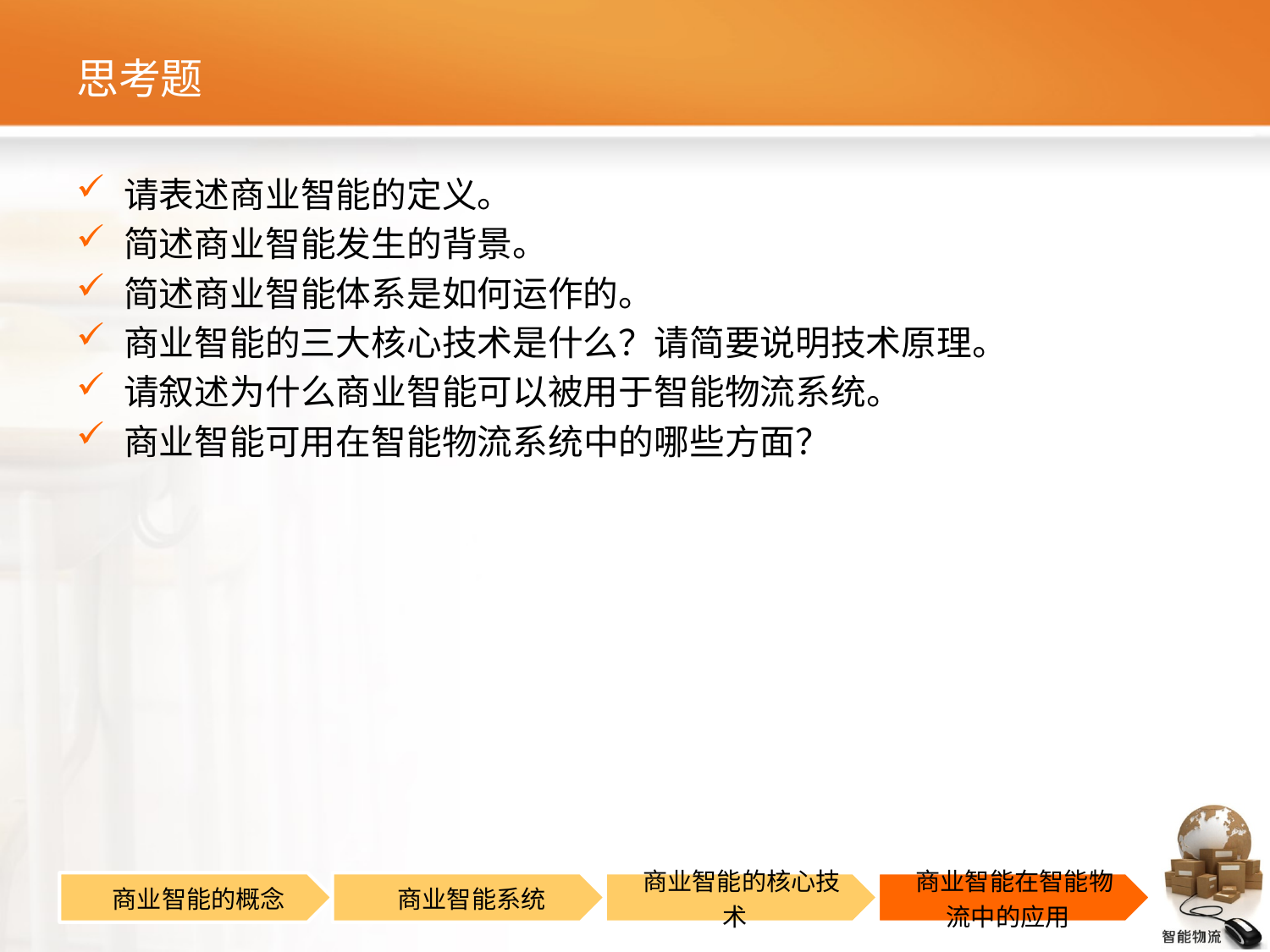

# 思考题
请表述商业智能的定义。
简述商业智能发生的背景。
简述商业智能体系是如何运作的。
商业智能的三大核心技术是什么？请简要说明技术原理。
请叙述为什么商业智能可以被用于智能物流系统。
商业智能可用在智能物流系统中的哪些方面？